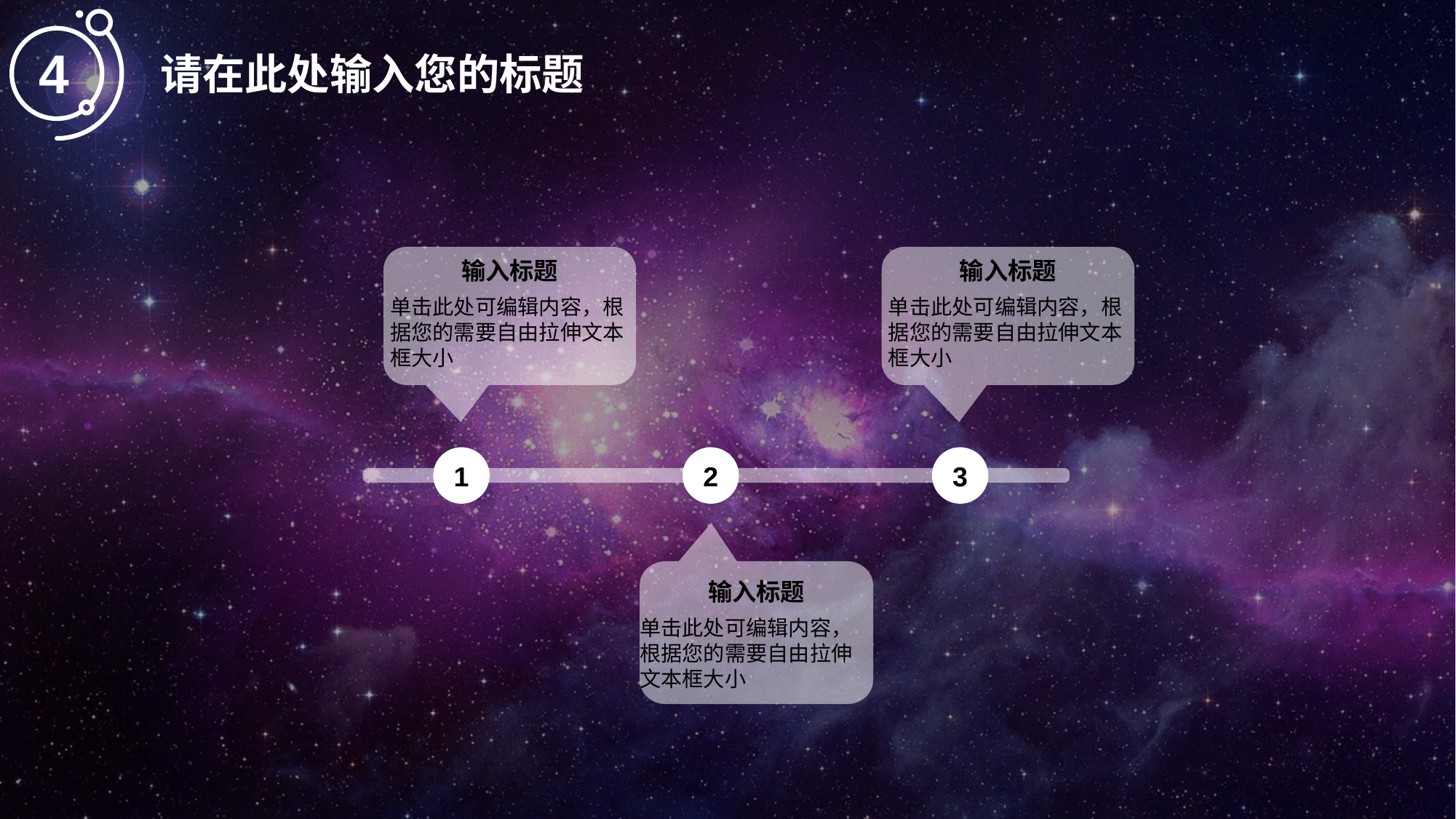

4

请在此处输入您的标题
输入标题
单击此处可编辑内容，根据您的需要自由拉伸文本框大小
输入标题
单击此处可编辑内容，根据您的需要自由拉伸文本框大小
1
2
3

输入标题
单击此处可编辑内容，根据您的需要自由拉伸文本框大小